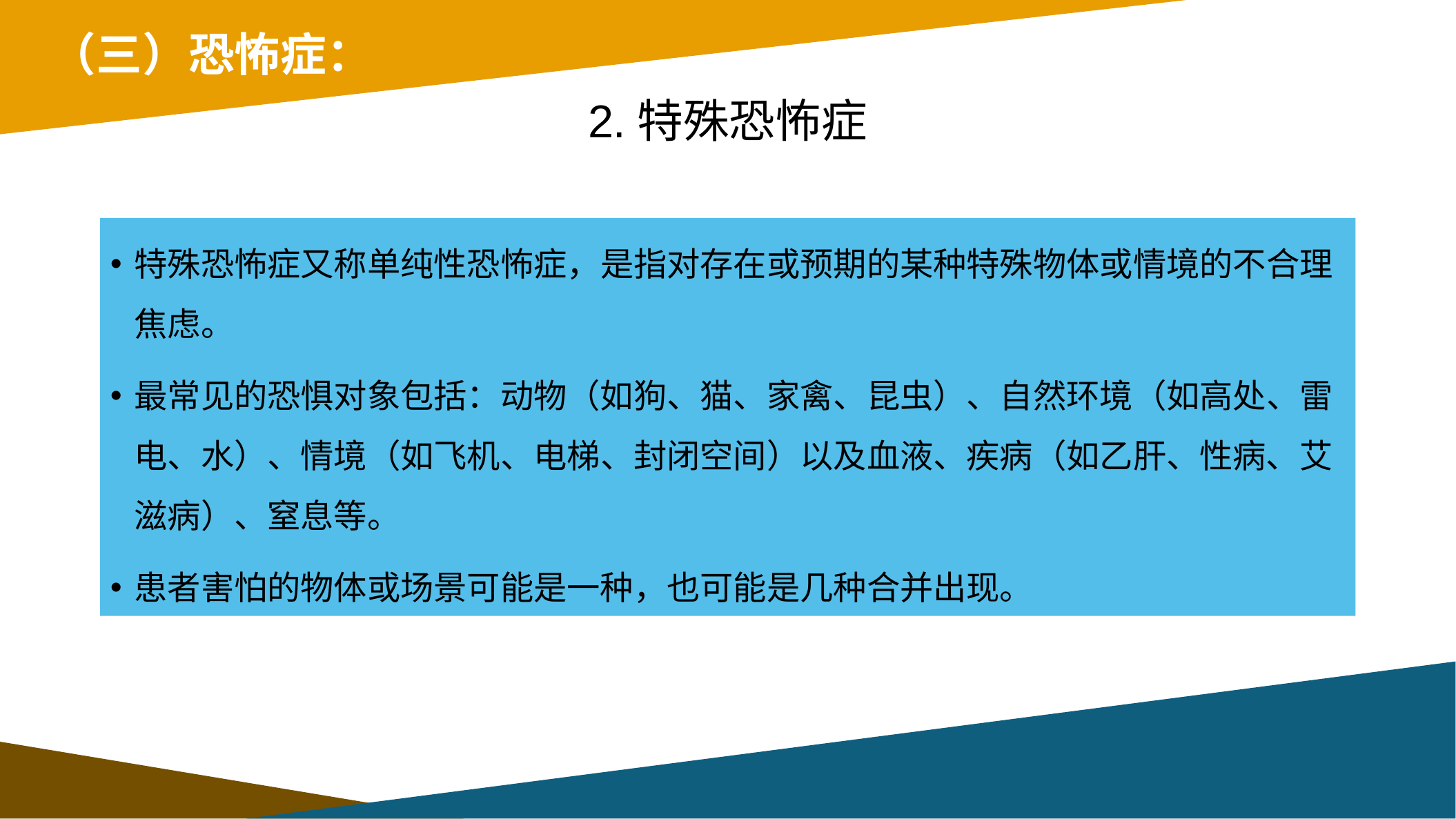

（三）恐怖症：
# 2.特殊恐怖症
特殊恐怖症又称单纯性恐怖症，是指对存在或预期的某种特殊物体或情境的不合理焦虑。
最常见的恐惧对象包括：动物（如狗、猫、家禽、昆虫）、自然环境（如高处、雷电、水）、情境（如飞机、电梯、封闭空间）以及血液、疾病（如乙肝、性病、艾滋病）、窒息等。
患者害怕的物体或场景可能是一种，也可能是几种合并出现。